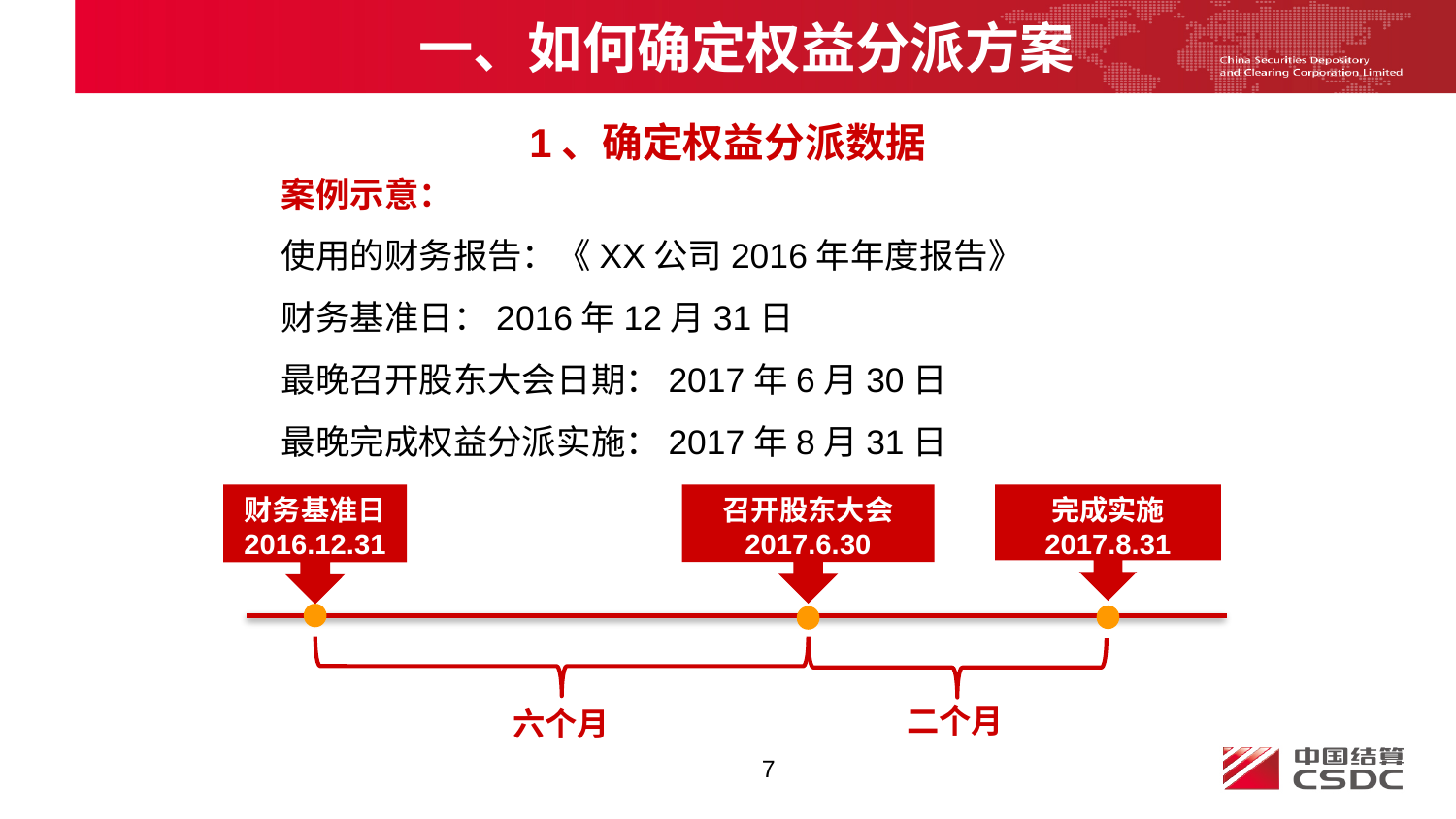

# 一、如何确定权益分派方案
1、确定权益分派数据
案例示意：
使用的财务报告：《XX公司2016年年度报告》
财务基准日：2016年12月31日
最晚召开股东大会日期：2017年6月30日
最晚完成权益分派实施：2017年8月31日

财务基准日
2016.12.31
召开股东大会
2017.6.30
完成实施
2017.8.31

二个月
六个月
7